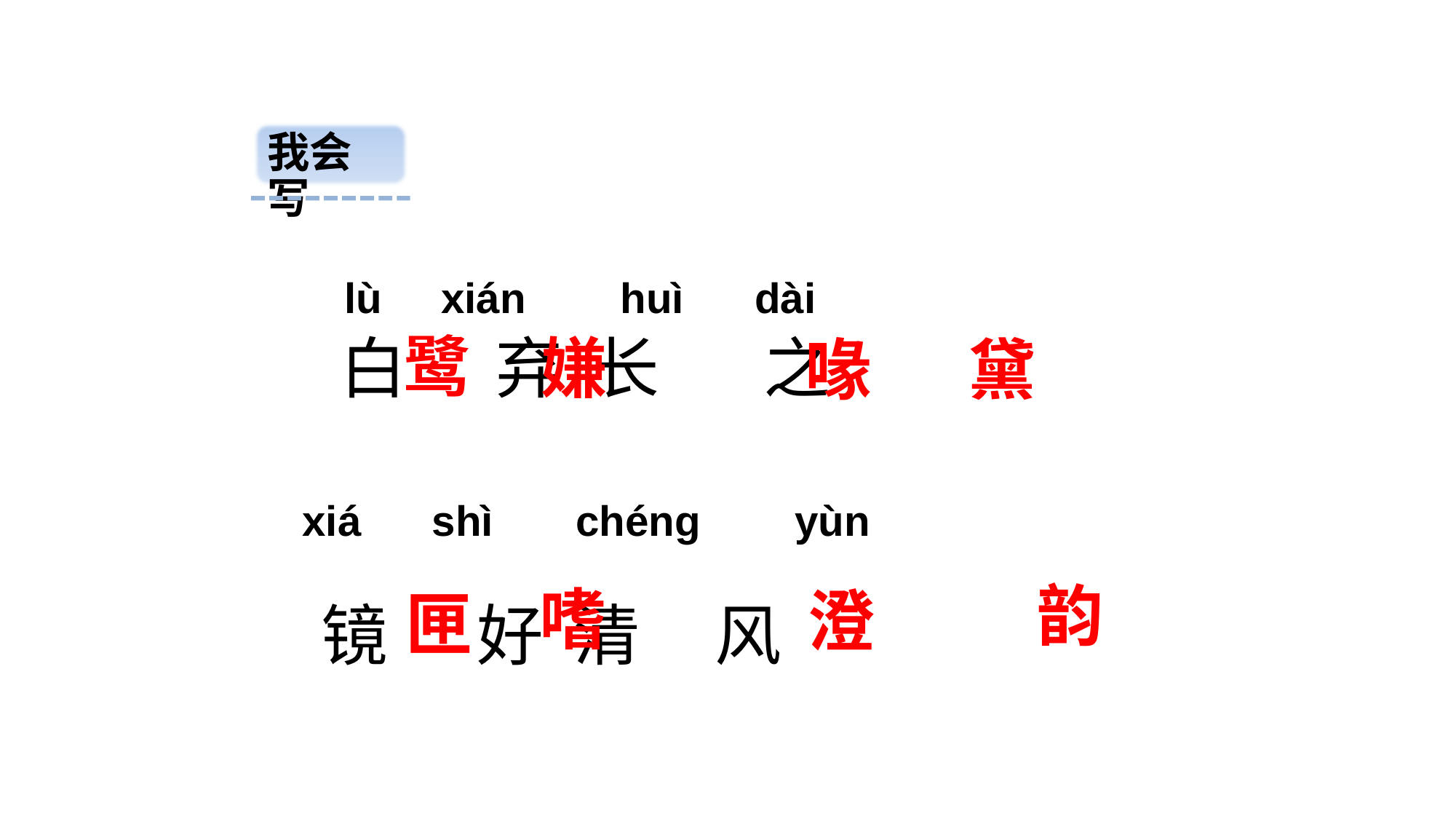

我会写

       lù     xián        huì      dài

鹭
白      弃  长       之
嫌
黛
喙
      xiá      shì       chéng        yùn
韵
嗜
澄
匣
  镜      好  清     风